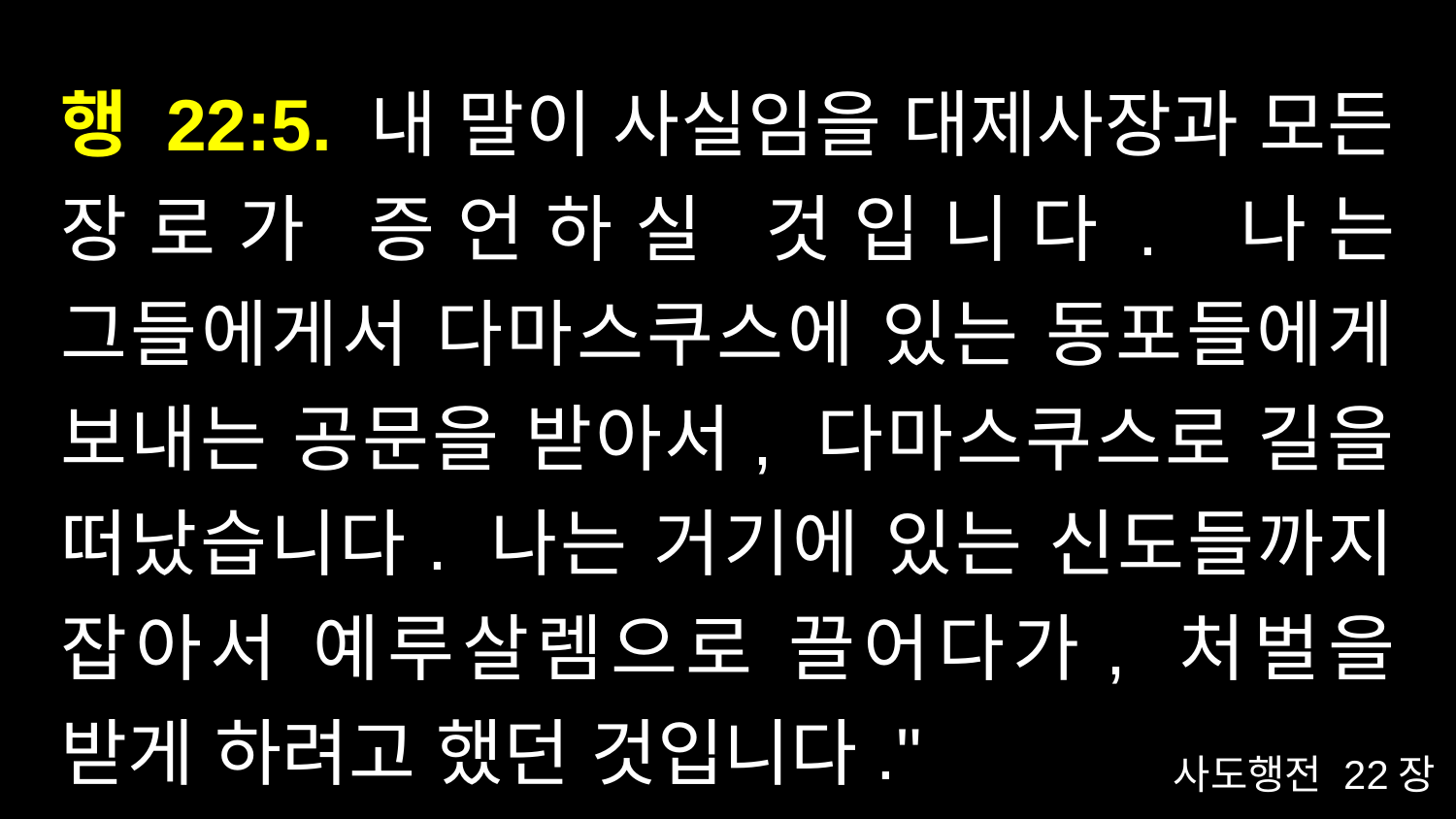

# 행 22:5. 내 말이 사실임을 대제사장과 모든 장로가 증언하실 것입니다. 나는 그들에게서 다마스쿠스에 있는 동포들에게 보내는 공문을 받아서, 다마스쿠스로 길을 떠났습니다. 나는 거기에 있는 신도들까지 잡아서 예루살렘으로 끌어다가, 처벌을 받게 하려고 했던 것입니다."
사도행전 22장